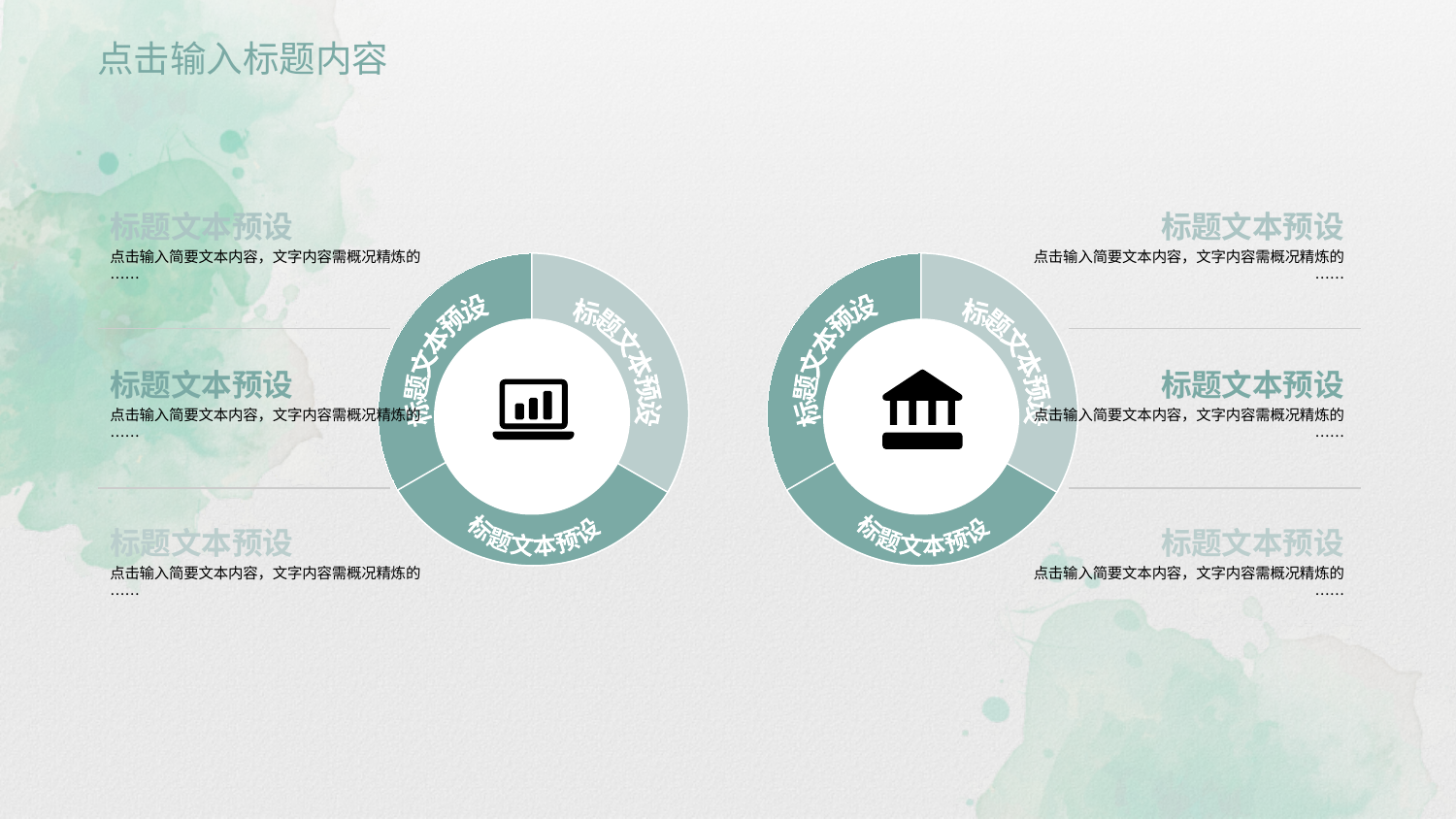

点击输入标题内容
标题文本预设
点击输入简要文本内容，文字内容需概况精炼的……
标题文本预设
点击输入简要文本内容，文字内容需概况精炼的……
标题文本预设
点击输入简要文本内容，文字内容需概况精炼的……

标题文本预设
标题文本预设

标题文本预设

标题文本预设
点击输入简要文本内容，文字内容需概况精炼的……
标题文本预设
点击输入简要文本内容，文字内容需概况精炼的……
标题文本预设
点击输入简要文本内容，文字内容需概况精炼的……

标题文本预设
标题文本预设

标题文本预设